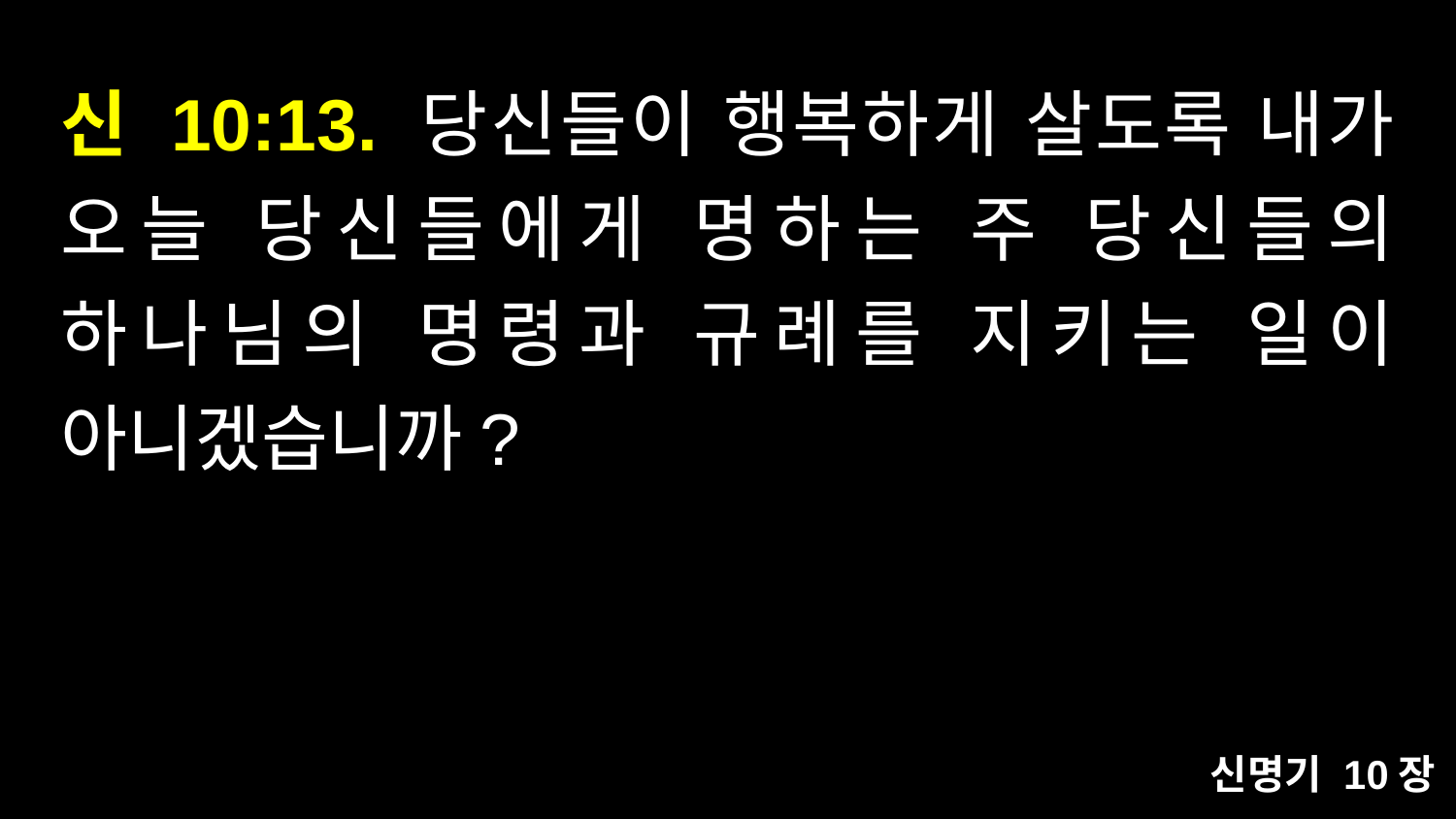

# 신 10:13. 당신들이 행복하게 살도록 내가 오늘 당신들에게 명하는 주 당신들의 하나님의 명령과 규례를 지키는 일이 아니겠습니까?
신명기 10장